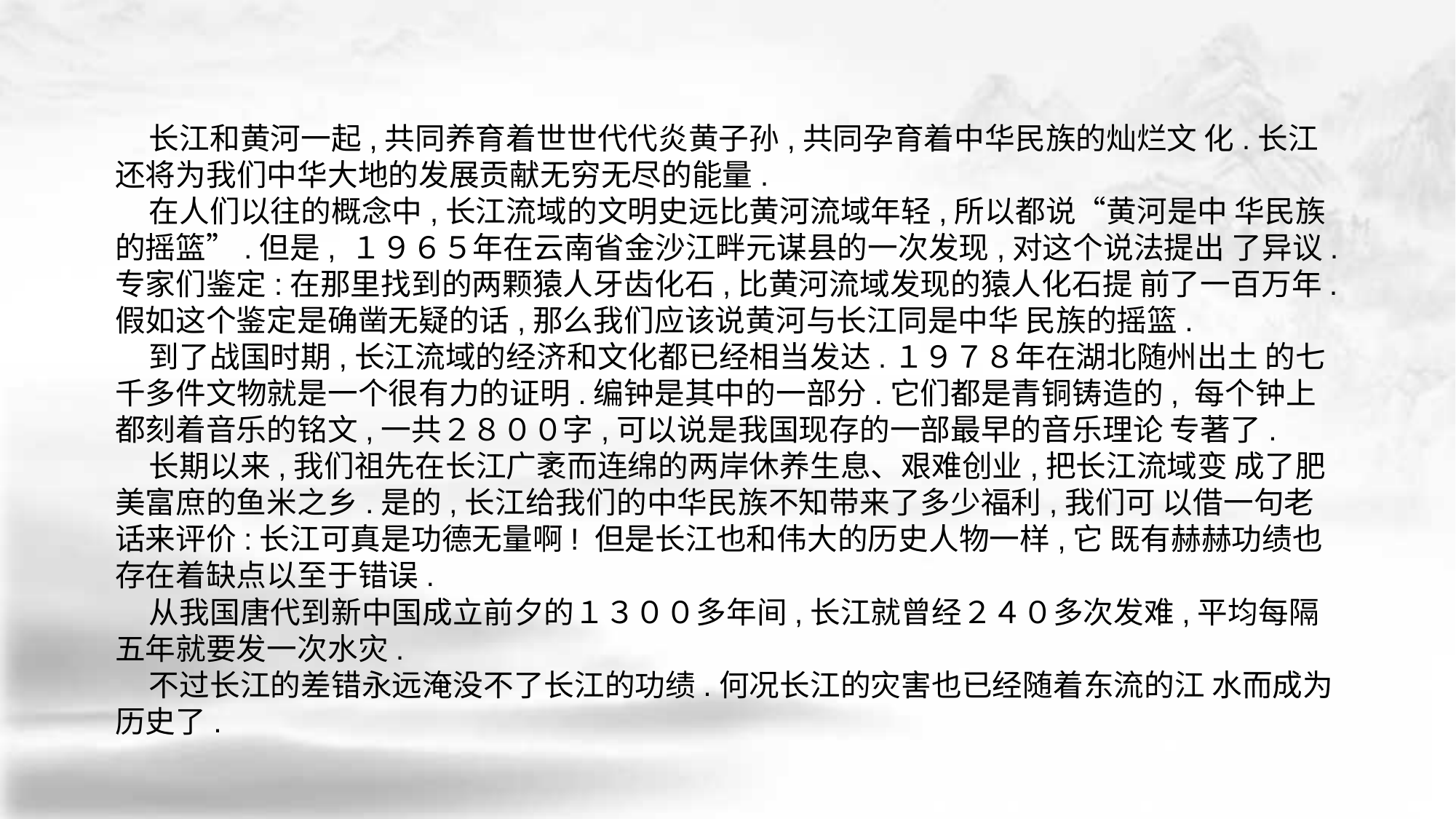

长江和黄河一起,共同养育着世世代代炎黄子孙,共同孕育着中华民族的灿烂文 化.长江还将为我们中华大地的发展贡献无穷无尽的能量.
    在人们以往的概念中,长江流域的文明史远比黄河流域年轻,所以都说“黄河是中 华民族的摇篮”.但是, １９６５年在云南省金沙江畔元谋县的一次发现,对这个说法提出 了异议.专家们鉴定:在那里找到的两颗猿人牙齿化石,比黄河流域发现的猿人化石提 前了一百万年.假如这个鉴定是确凿无疑的话,那么我们应该说黄河与长江同是中华 民族的摇篮.
    到了战国时期,长江流域的经济和文化都已经相当发达.１９７８年在湖北随州出土 的七千多件文物就是一个很有力的证明.编钟是其中的一部分.它们都是青铜铸造的, 每个钟上都刻着音乐的铭文,一共２８００字,可以说是我国现存的一部最早的音乐理论 专著了.
    长期以来,我们祖先在长江广袤而连绵的两岸休养生息、艰难创业,把长江流域变 成了肥美富庶的鱼米之乡.是的,长江给我们的中华民族不知带来了多少福利,我们可 以借一句老话来评价:长江可真是功德无量啊! 但是长江也和伟大的历史人物一样,它 既有赫赫功绩也存在着缺点以至于错误.
    从我国唐代到新中国成立前夕的１３００多年间,长江就曾经２４０多次发难,平均每隔五年就要发一次水灾.
    不过长江的差错永远淹没不了长江的功绩.何况长江的灾害也已经随着东流的江 水而成为历史了.